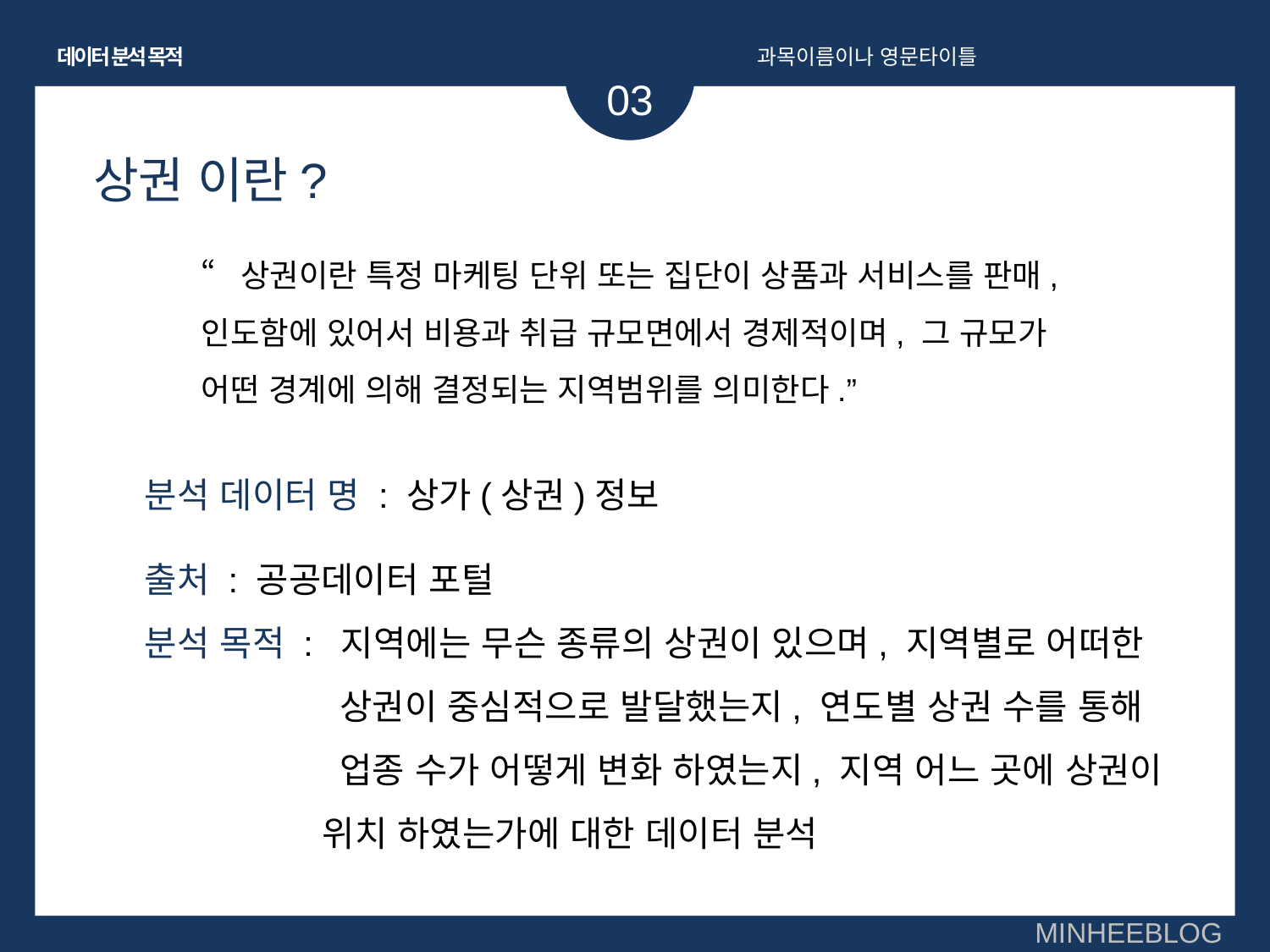

데이터 분석 목적
과목이름이나 영문타이틀
03

상권 이란?

“상권이란 특정 마케팅 단위 또는 집단이 상품과 서비스를 판매,
인도함에 있어서 비용과 취급 규모면에서 경제적이며, 그 규모가
어떤 경계에 의해 결정되는 지역범위를 의미한다.”

분석 데이터 명 : 상가(상권)정보
출처 : 공공데이터 포털
분석 목적 :  지역에는 무슨 종류의 상권이 있으며, 지역별로 어떠한
	      상권이 중심적으로 발달했는지, 연도별 상권 수를 통해
	      업종 수가 어떻게 변화 하였는지, 지역 어느 곳에 상권이
                 위치 하였는가에 대한 데이터 분석
MINHEEBLOG